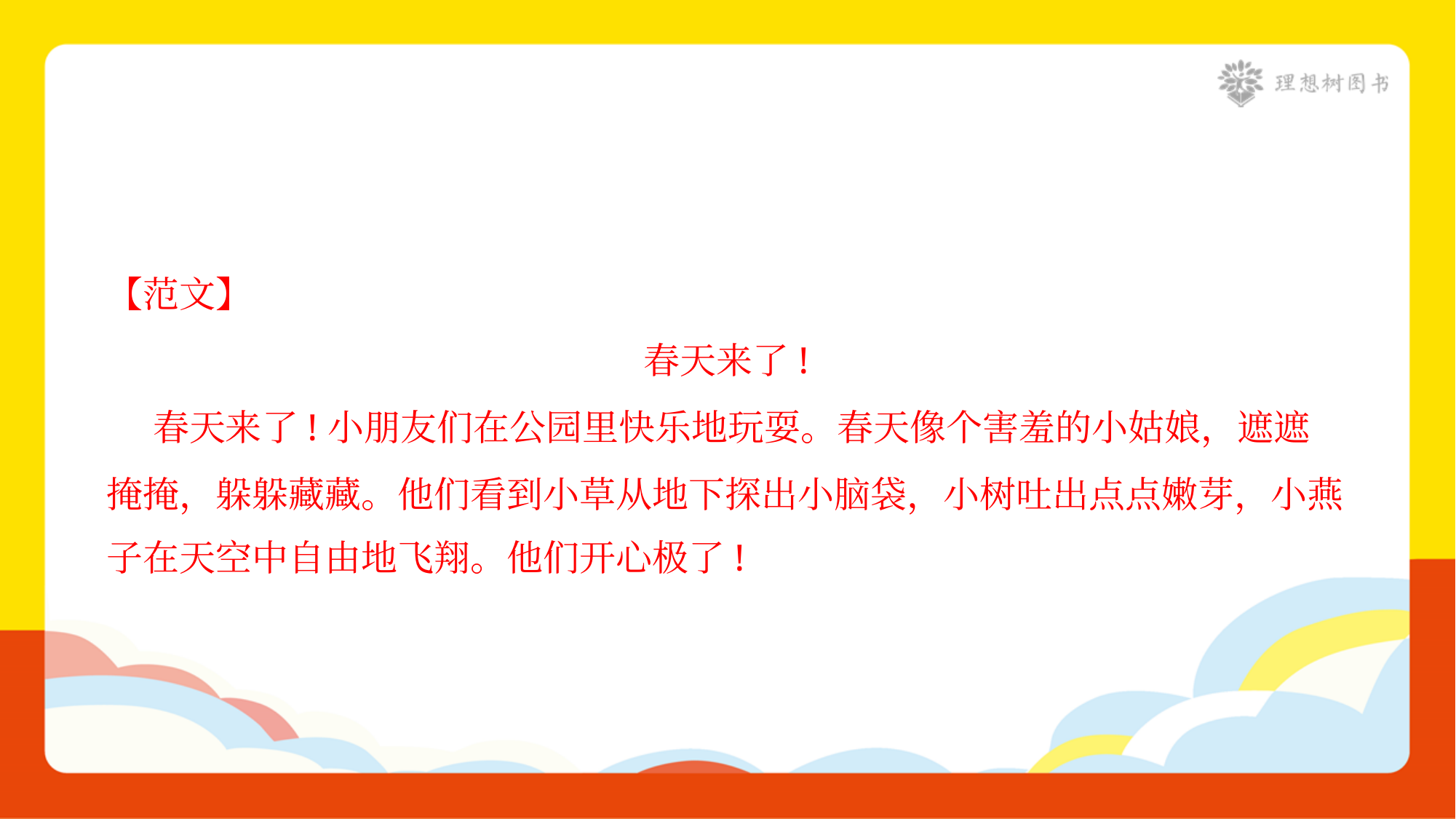

【范文】
春天来了!
    春天来了!小朋友们在公园里快乐地玩耍。春天像个害羞的小姑娘，遮遮
掩掩，躲躲藏藏。他们看到小草从地下探出小脑袋，小树吐出点点嫩芽，小燕
子在天空中自由地飞翔。他们开心极了!